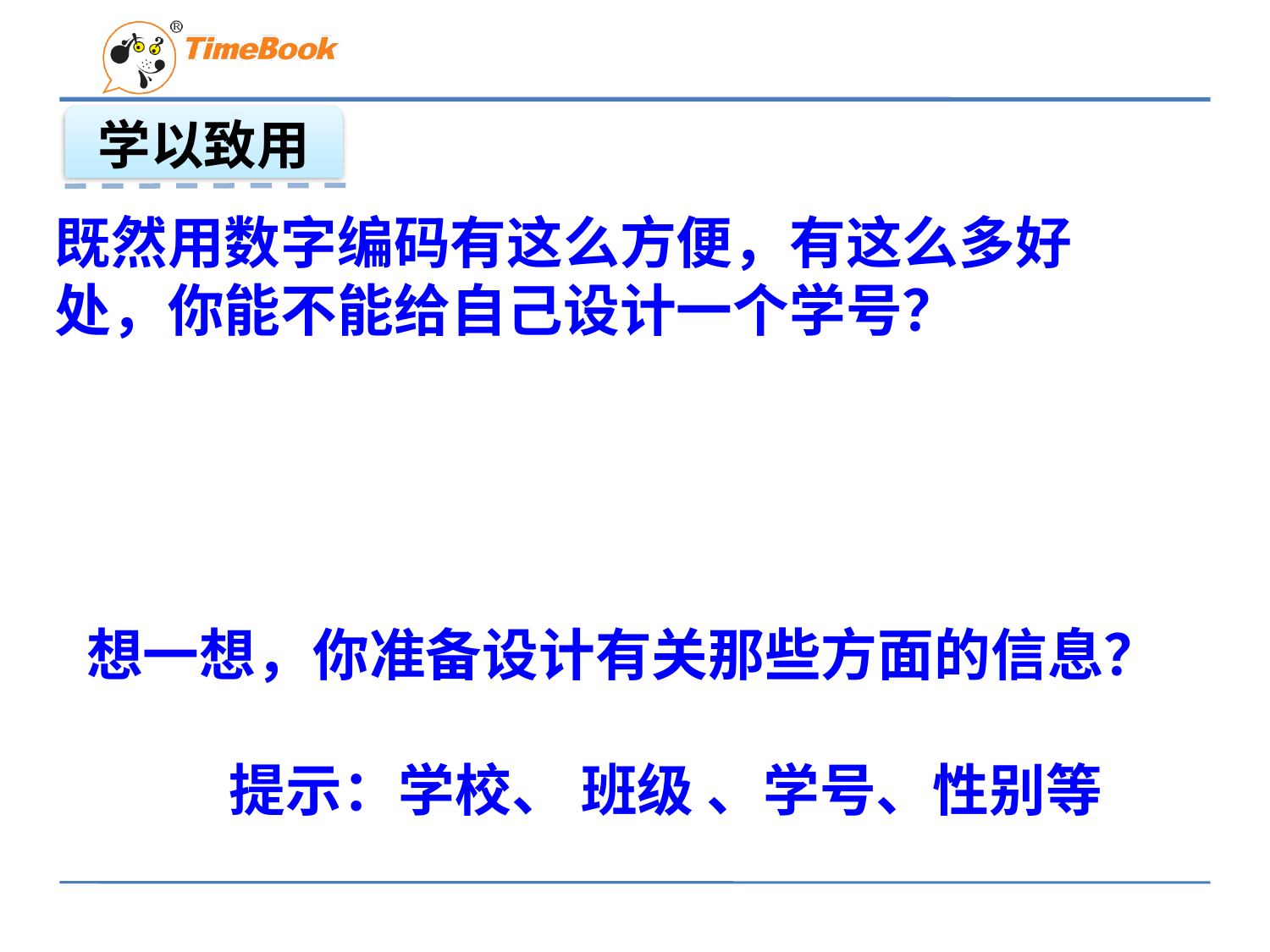

学以致用
既然用数字编码有这么方便，有这么多好处，你能不能给自己设计一个学号？
想一想，你准备设计有关那些方面的信息？

          提示：学校、 班级 、学号、性别等